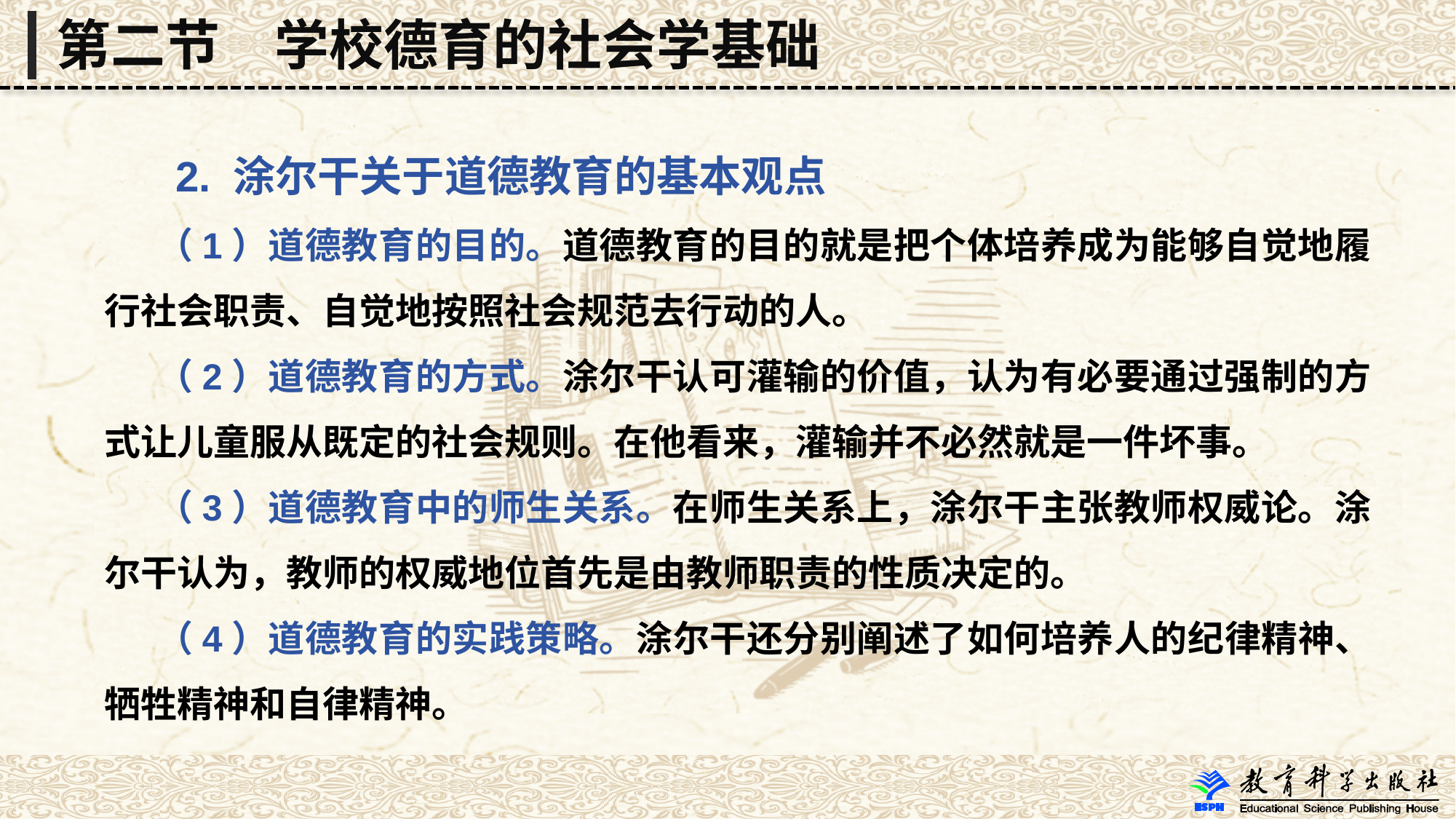

第二节　学校德育的社会学基础
      2. 涂尔干关于道德教育的基本观点
     （1）道德教育的目的。道德教育的目的就是把个体培养成为能够自觉地履行社会职责、自觉地按照社会规范去行动的人。
     （2）道德教育的方式。涂尔干认可灌输的价值，认为有必要通过强制的方式让儿童服从既定的社会规则。在他看来，灌输并不必然就是一件坏事。
     （3）道德教育中的师生关系。在师生关系上，涂尔干主张教师权威论。涂尔干认为，教师的权威地位首先是由教师职责的性质决定的。
     （4）道德教育的实践策略。涂尔干还分别阐述了如何培养人的纪律精神、牺牲精神和自律精神。